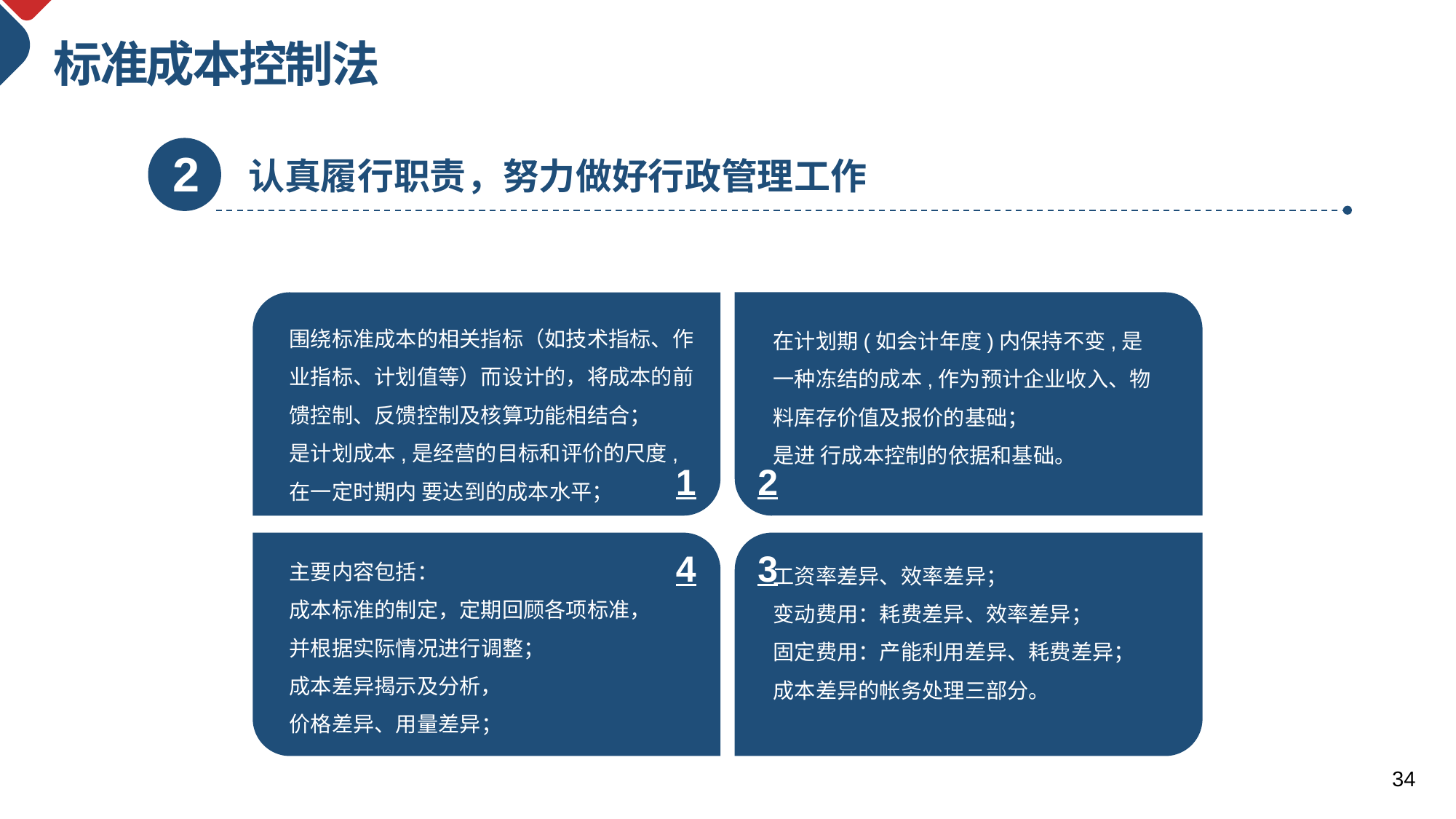

标准成本控制法

2
认真履行职责，努力做好行政管理工作

围绕标准成本的相关指标（如技术指标、作业指标、计划值等）而设计的，将成本的前馈控制、反馈控制及核算功能相结合；
是计划成本,是经营的目标和评价的尺度,在一定时期内 要达到的成本水平；
在计划期(如会计年度)内保持不变,是 一种冻结的成本,作为预计企业收入、物料库存价值及报价的基础；
是进 行成本控制的依据和基础。
1
2

4
3
主要内容包括：
成本标准的制定，定期回顾各项标准，并根据实际情况进行调整；
成本差异揭示及分析，
价格差异、用量差异；
工资率差异、效率差异；
变动费用：耗费差异、效率差异；
固定费用：产能利用差异、耗费差异；
成本差异的帐务处理三部分。
PPT下载 http://www.1ppt.com/xiazai/